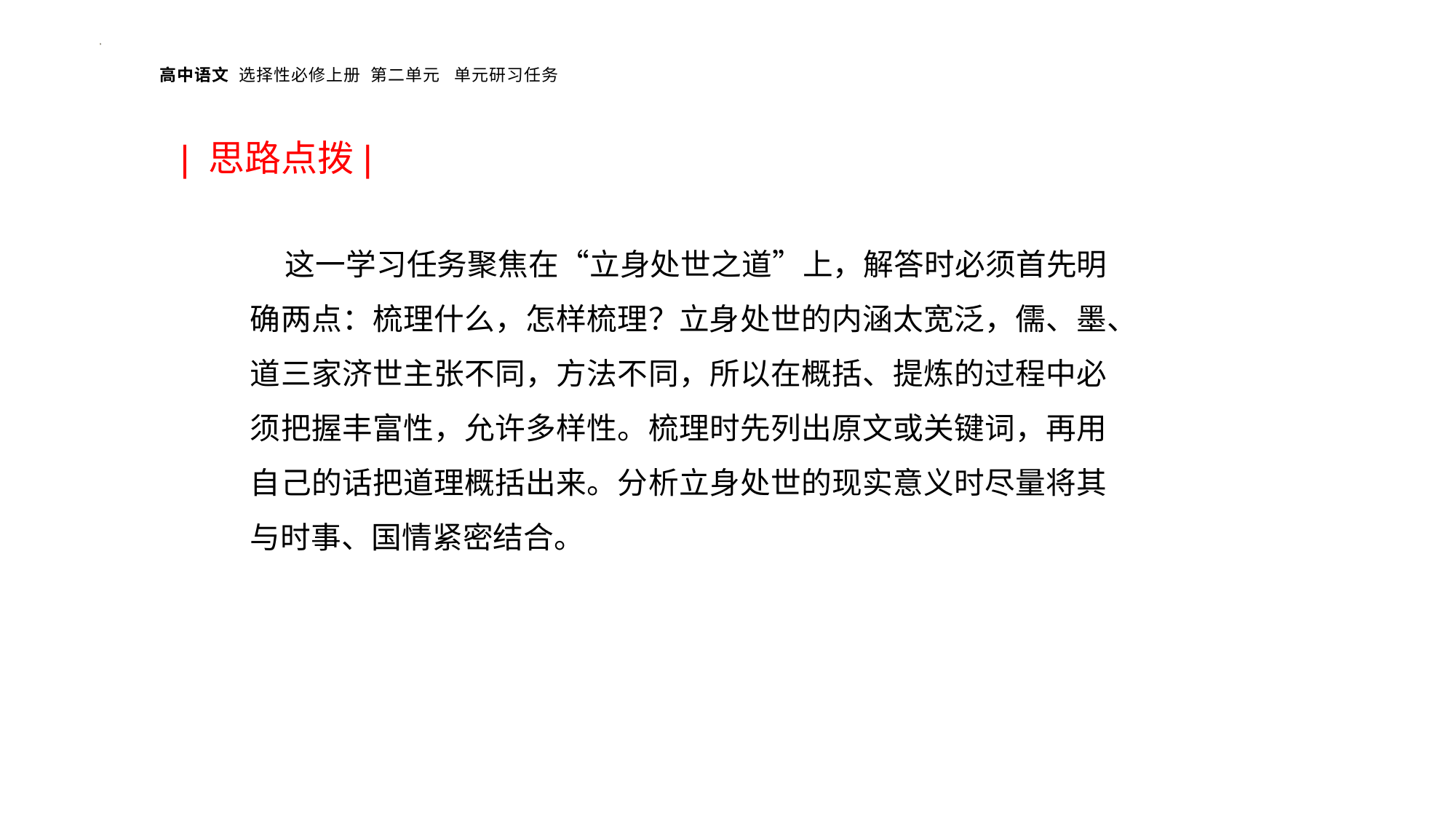

| 思路点拨|
    这一学习任务聚焦在“立身处世之道”上，解答时必须首先明确两点：梳理什么，怎样梳理？立身处世的内涵太宽泛，儒、墨、道三家济世主张不同，方法不同，所以在概括、提炼的过程中必须把握丰富性，允许多样性。梳理时先列出原文或关键词，再用自己的话把道理概括出来。分析立身处世的现实意义时尽量将其与时事、国情紧密结合。